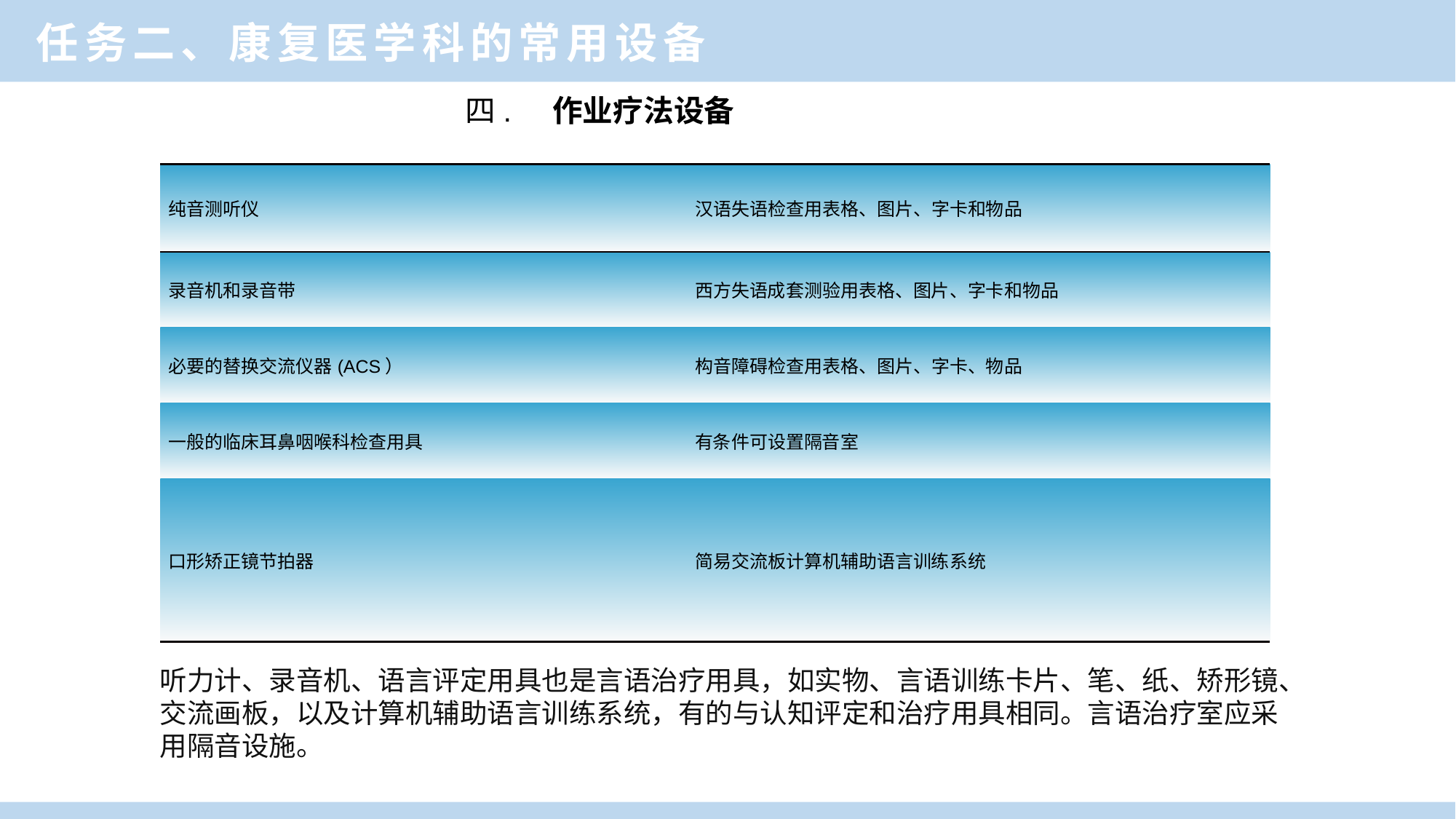

任务二、康复医学科的常用设备
     四.    作业疗法设备
| 纯音测听仪 | 汉语失语检查用表格、图片、字卡和物品 |
| --- | --- |
| 录音机和录音带 | 西方失语成套测验用表格、图片、字卡和物品 |
| 必要的替换交流仪器(ACS） | 构音障碍检查用表格、图片、字卡、物品 |
| 一般的临床耳鼻咽喉科检查用具 | 有条件可设置隔音室 |
| 口形矫正镜节拍器 | 简易交流板计算机辅助语言训练系统 |
一、康复医学科功能与作用
听力计、录音机、语言评定用具也是言语治疗用具，如实物、言语训练卡片、笔、纸、矫形镜、交流画板，以及计算机辅助语言训练系统，有的与认知评定和治疗用具相同。言语治疗室应采用隔音设施。